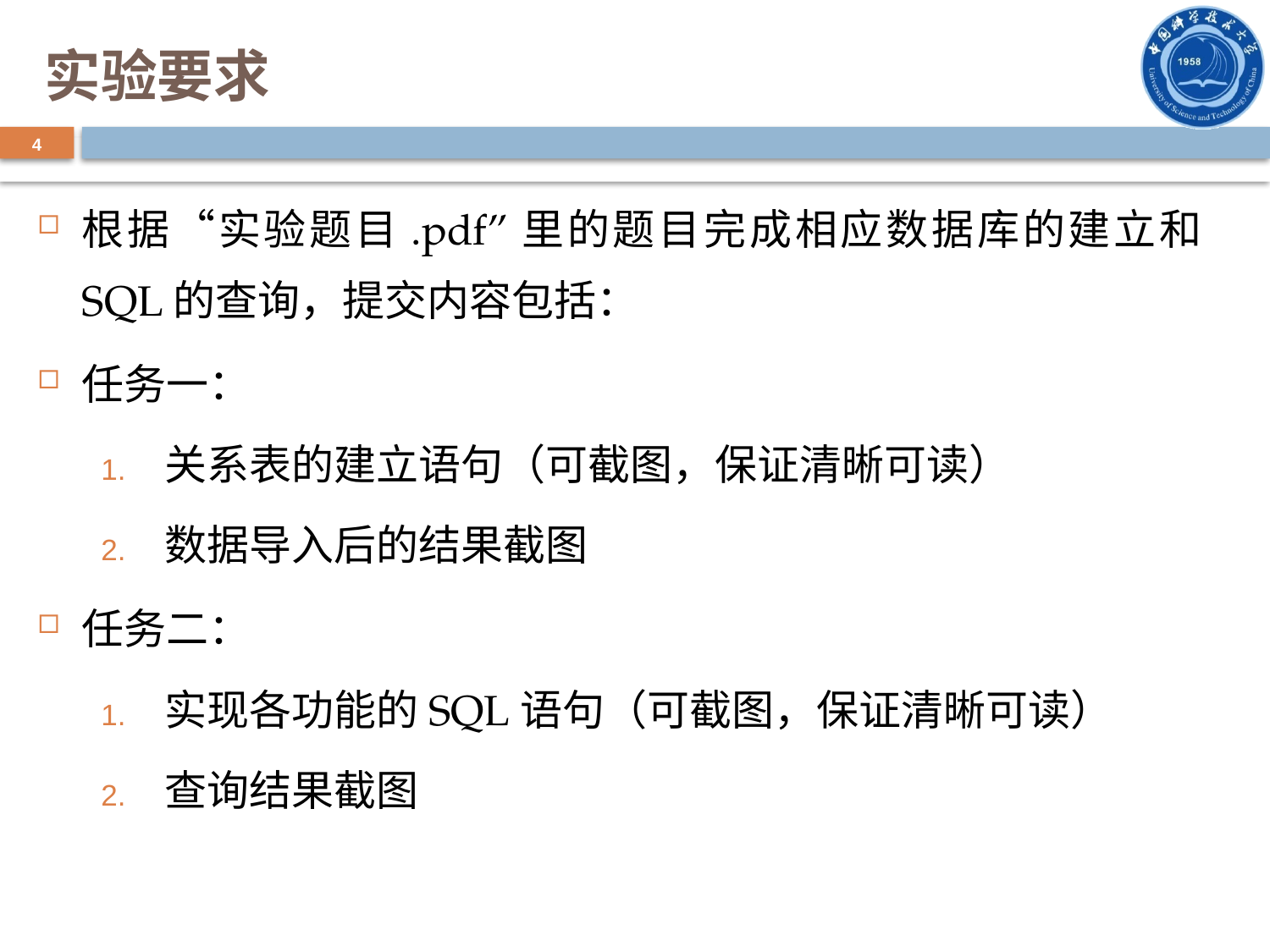

# 实验要求
4
根据“实验题目.pdf”里的题目完成相应数据库的建立和SQL的查询，提交内容包括：
任务一：
关系表的建立语句（可截图，保证清晰可读）
数据导入后的结果截图
任务二：
实现各功能的SQL语句（可截图，保证清晰可读）
查询结果截图